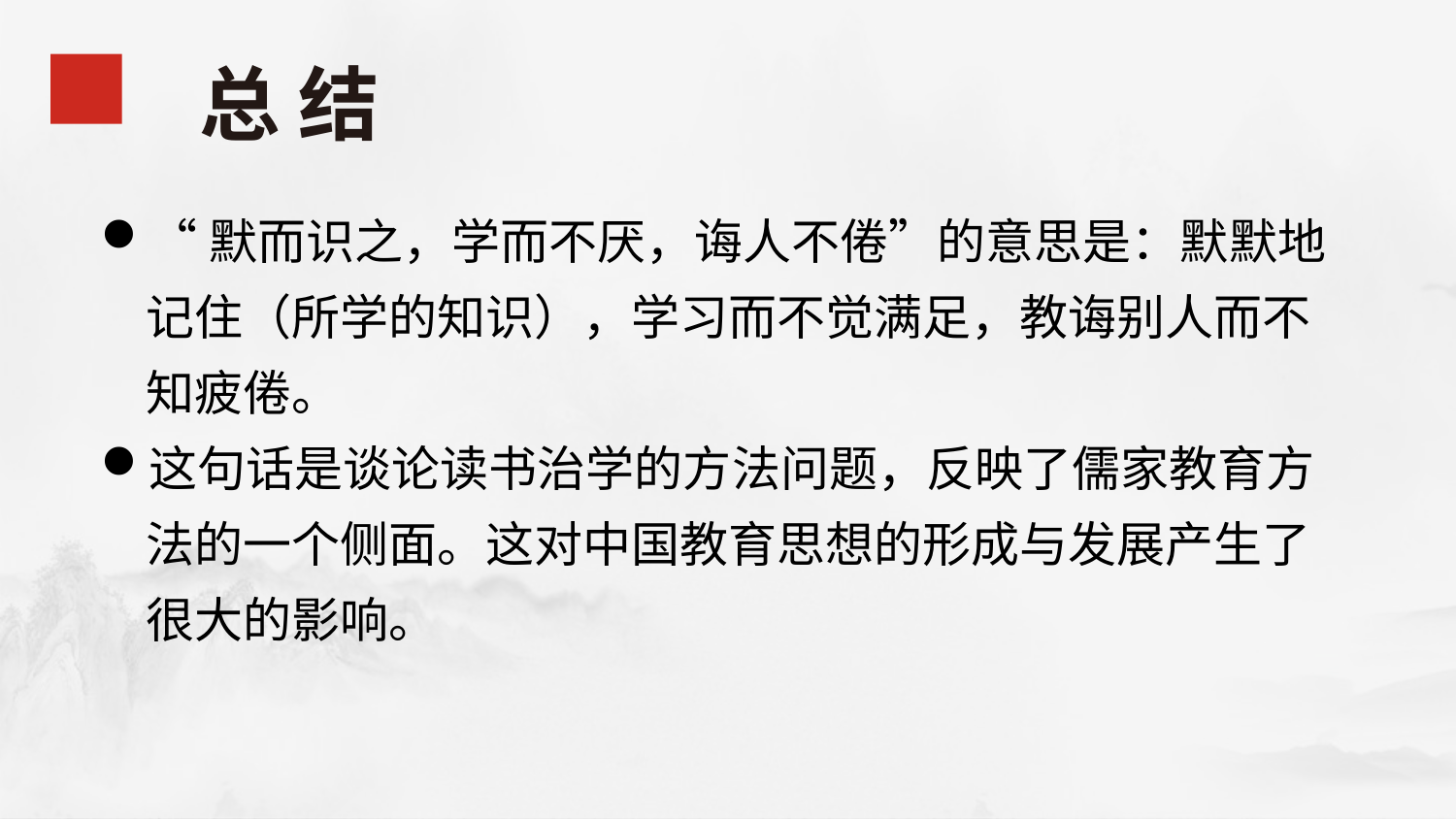

总 结

“默而识之，学而不厌，诲人不倦”的意思是：默默地记住（所学的知识），学习而不觉满足，教诲别人而不知疲倦。
这句话是谈论读书治学的方法问题，反映了儒家教育方法的一个侧面。这对中国教育思想的形成与发展产生了很大的影响。